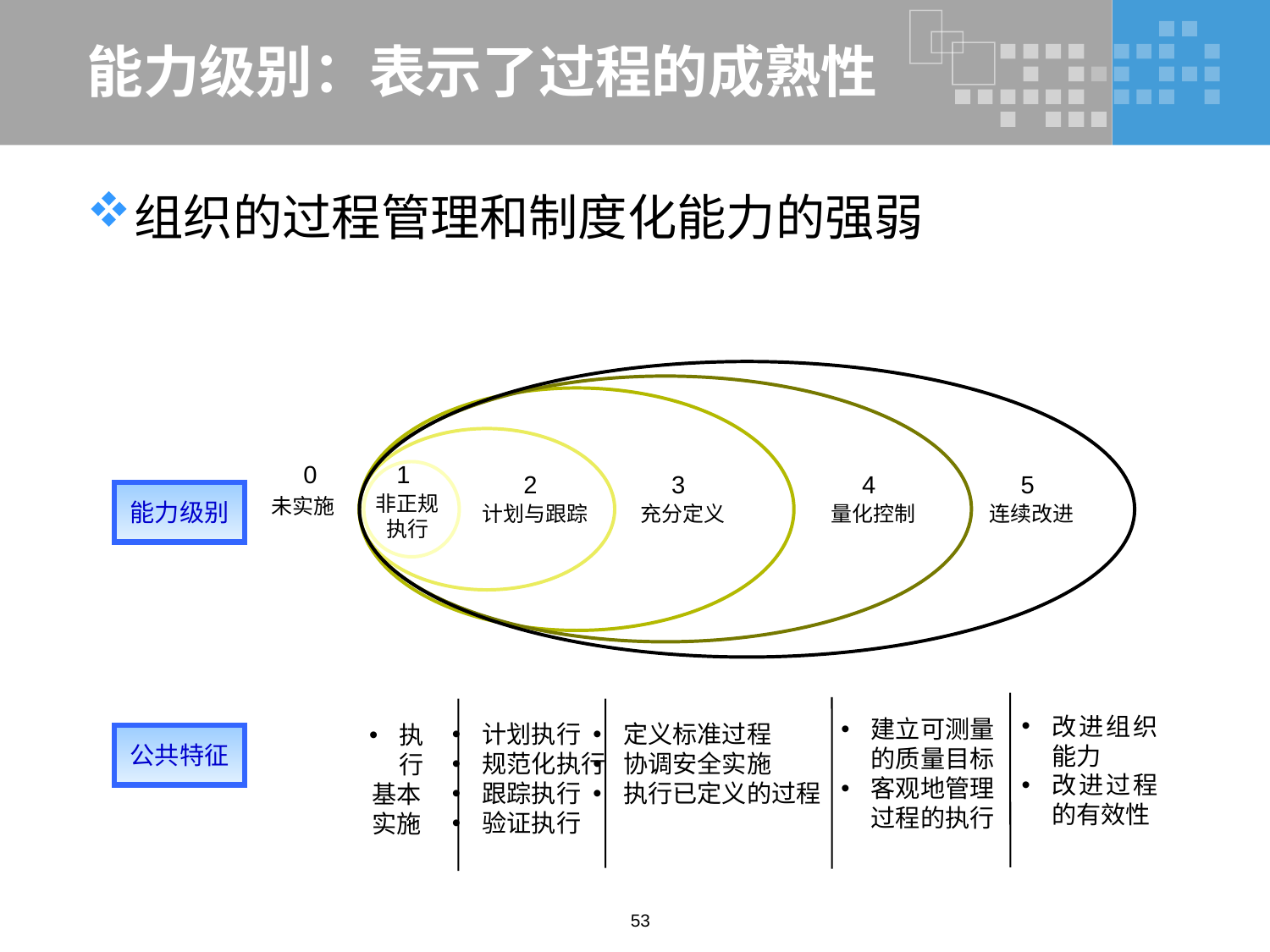

# 能力级别：表示了过程的成熟性
组织的过程管理和制度化能力的强弱

0
1

2
3
4
5
能力级别
非正规
执行
未实施
计划与跟踪
充分定义
量化控制
连续改进

改进组织能力
改进过程的有效性
建立可测量的质量目标
客观地管理过程的执行
计划执行
规范化执行
跟踪执行
验证执行
定义标准过程
协调安全实施
执行已定义的过程
执行
基本
实施
公共特征
53